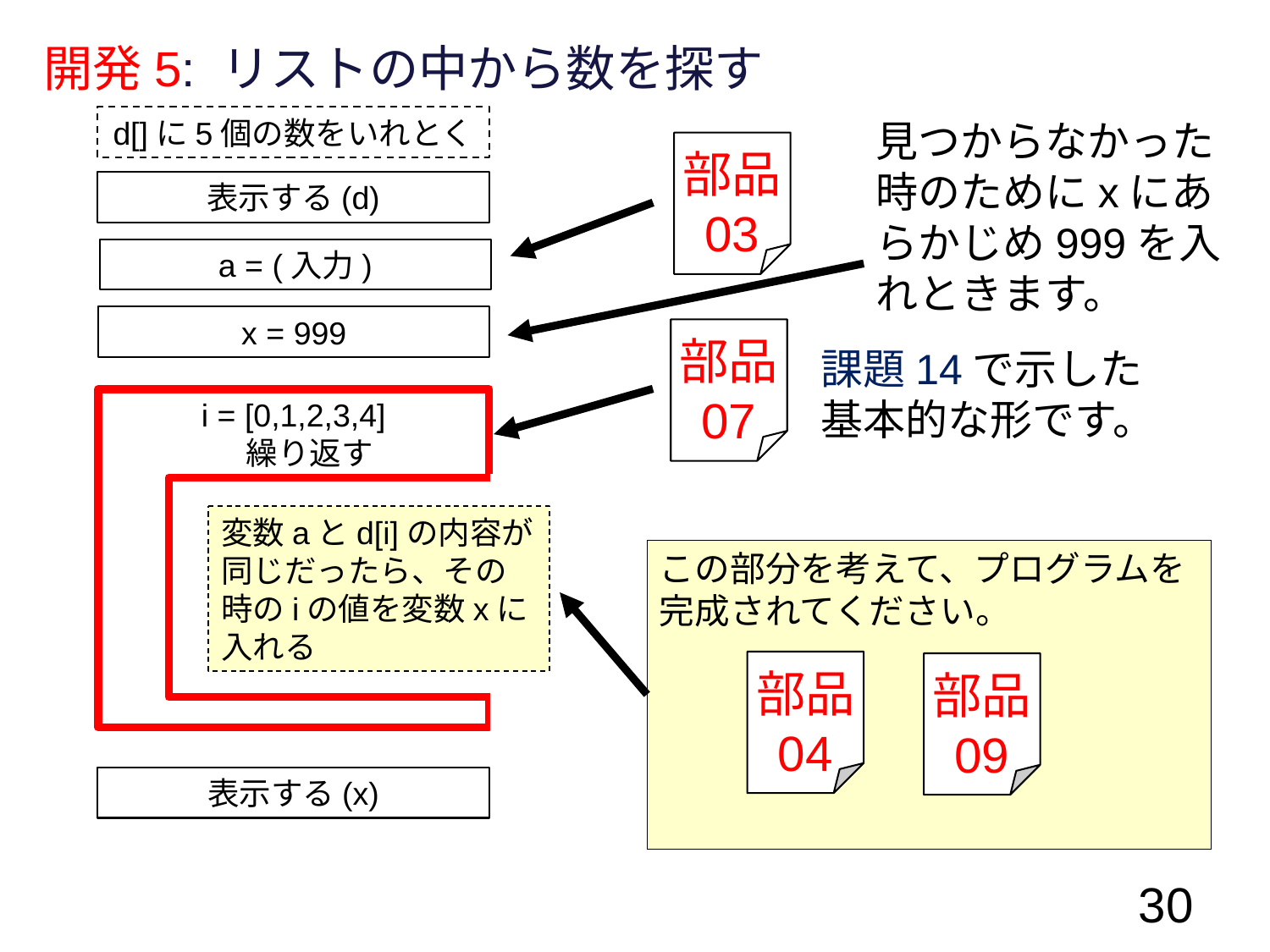

開発5: リストの中から数を探す
d[]に5個の数をいれとく
見つからなかった時のためにxにあらかじめ999を入れときます。

部品
03
表示する(d)
a = (入力)
x = 999

部品
07
課題14で示した
基本的な形です。
i = [0,1,2,3,4]
　繰り返す

変数aとd[i]の内容が同じだったら、その時のiの値を変数xに入れる

この部分を考えて、プログラムを完成されてください。

部品
04

部品
09
表示する(x)
30